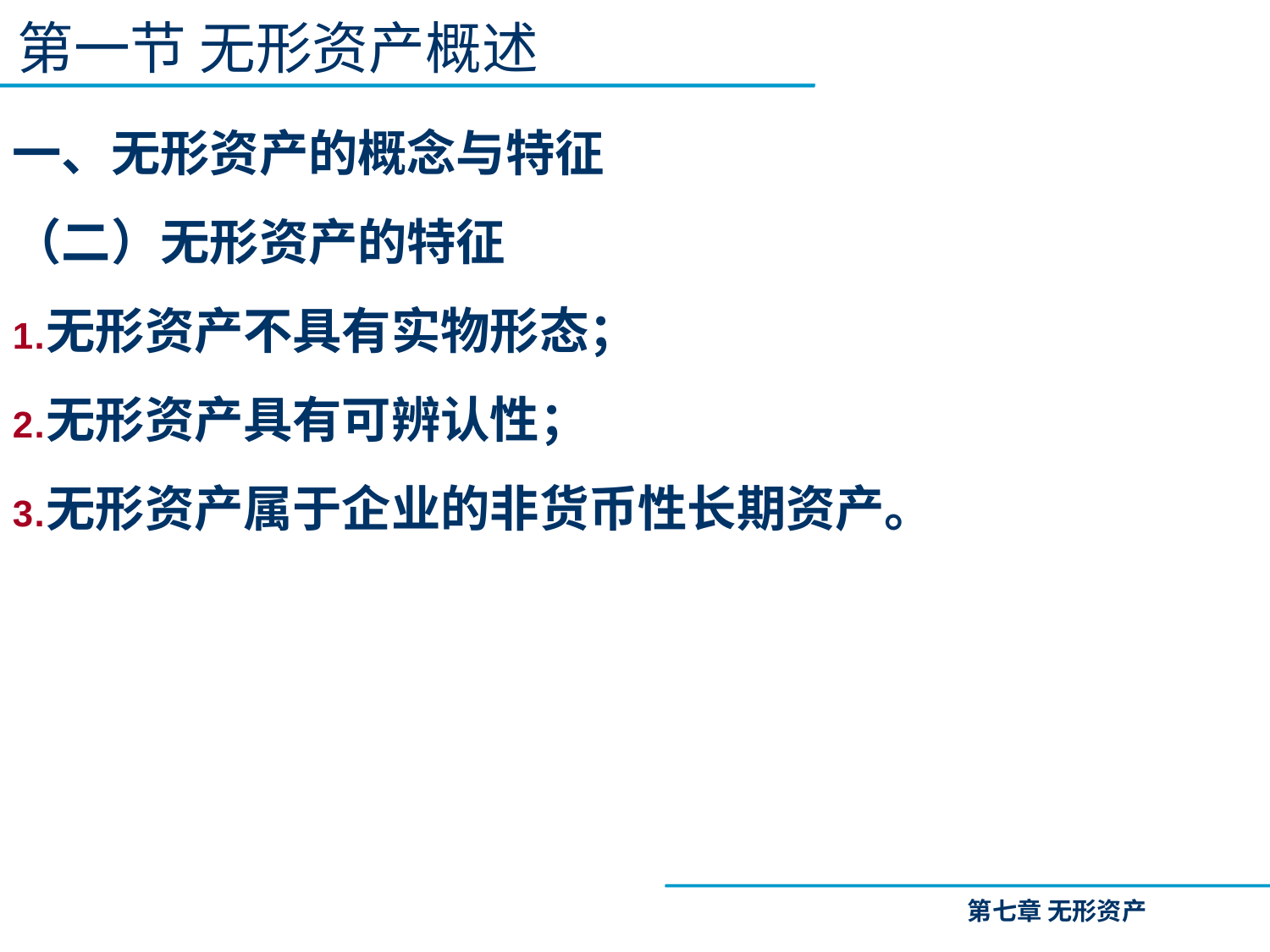

第一节 无形资产概述
一、无形资产的概念与特征
（二）无形资产的特征
无形资产不具有实物形态；
无形资产具有可辨认性；
无形资产属于企业的非货币性长期资产。